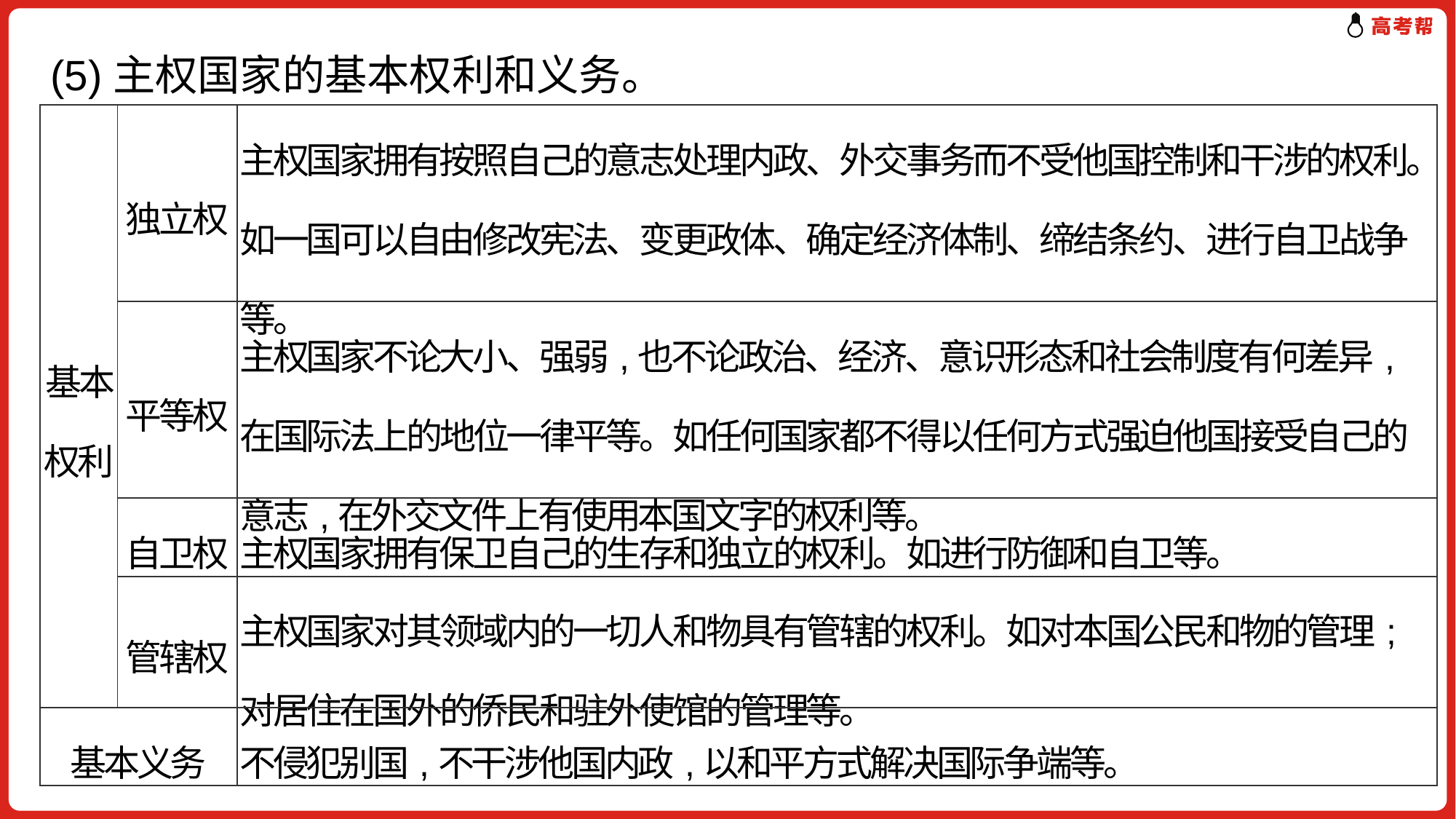

(5)主权国家的基本权利和义务。
| 基本权利 | 独立权 | 主权国家拥有按照自己的意志处理内政、外交事务而不受他国控制和干涉的权利。如一国可以自由修改宪法、变更政体、确定经济体制、缔结条约、进行自卫战争等。 |
| --- | --- | --- |
|  | 平等权 | 主权国家不论大小、强弱,也不论政治、经济、意识形态和社会制度有何差异,在国际法上的地位一律平等。如任何国家都不得以任何方式强迫他国接受自己的意志,在外交文件上有使用本国文字的权利等。 |
|  | 自卫权 | 主权国家拥有保卫自己的生存和独立的权利。如进行防御和自卫等。 |
|  | 管辖权 | 主权国家对其领域内的一切人和物具有管辖的权利。如对本国公民和物的管理;对居住在国外的侨民和驻外使馆的管理等。 |
| 基本义务 |  | 不侵犯别国,不干涉他国内政,以和平方式解决国际争端等。 |